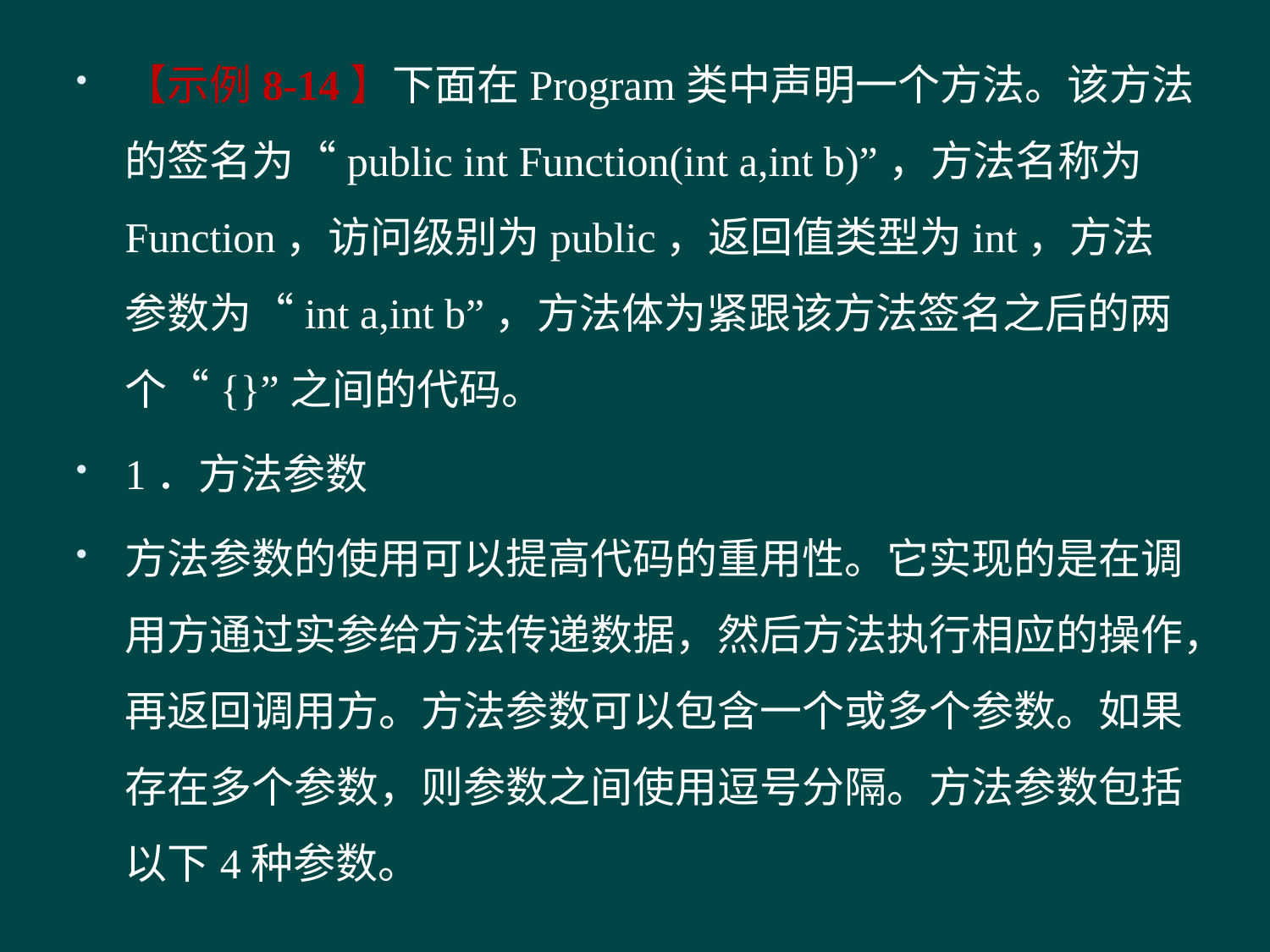

【示例8-14】下面在Program类中声明一个方法。该方法的签名为“public int Function(int a,int b)”，方法名称为Function，访问级别为public，返回值类型为int，方法参数为“int a,int b”，方法体为紧跟该方法签名之后的两个“{}”之间的代码。
1．方法参数
方法参数的使用可以提高代码的重用性。它实现的是在调用方通过实参给方法传递数据，然后方法执行相应的操作，再返回调用方。方法参数可以包含一个或多个参数。如果存在多个参数，则参数之间使用逗号分隔。方法参数包括以下4种参数。
#